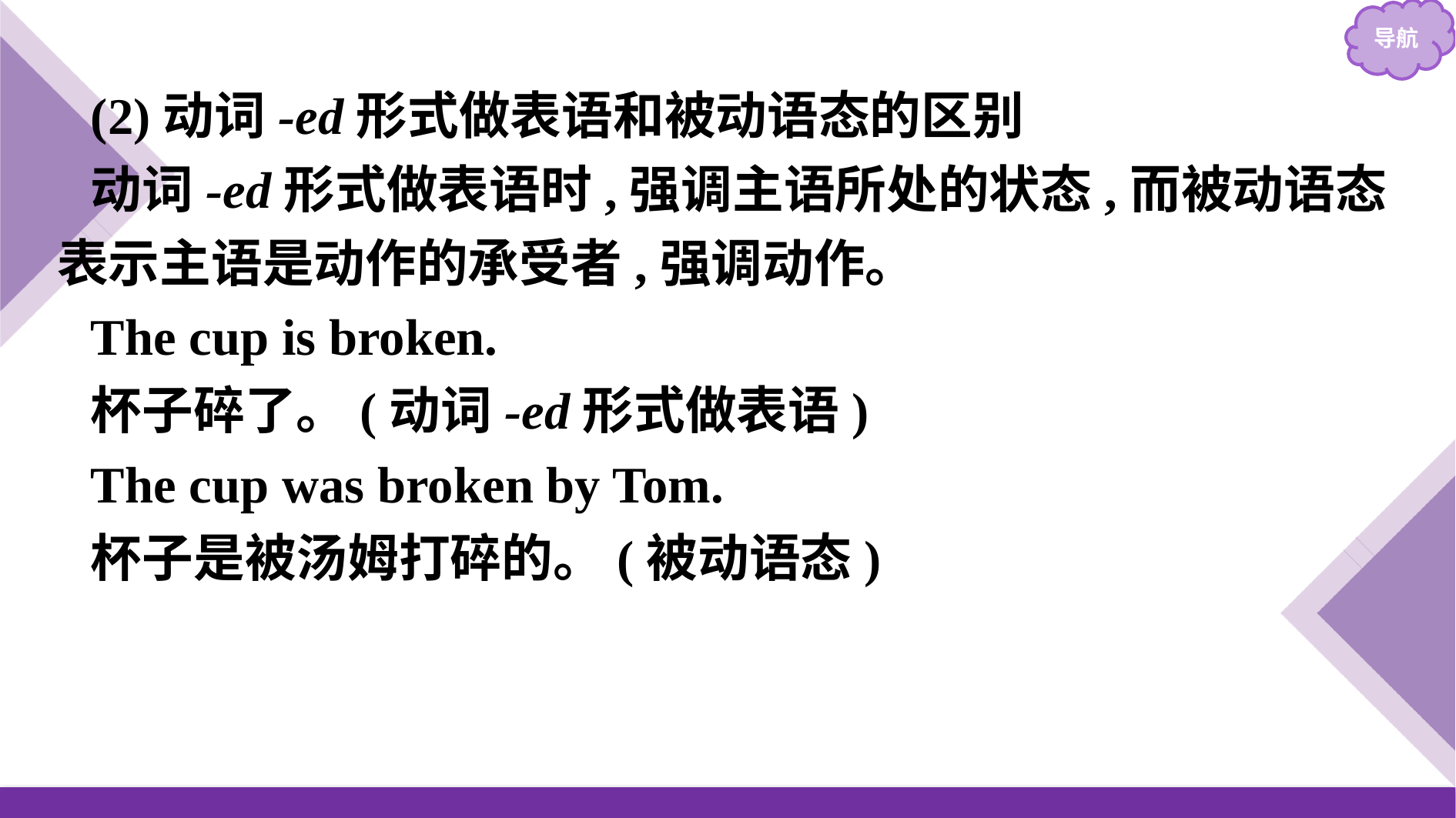

(2)动词-ed形式做表语和被动语态的区别
动词-ed形式做表语时,强调主语所处的状态,而被动语态表示主语是动作的承受者,强调动作。
The cup is broken.
杯子碎了。(动词-ed形式做表语)
The cup was broken by Tom.
杯子是被汤姆打碎的。(被动语态)